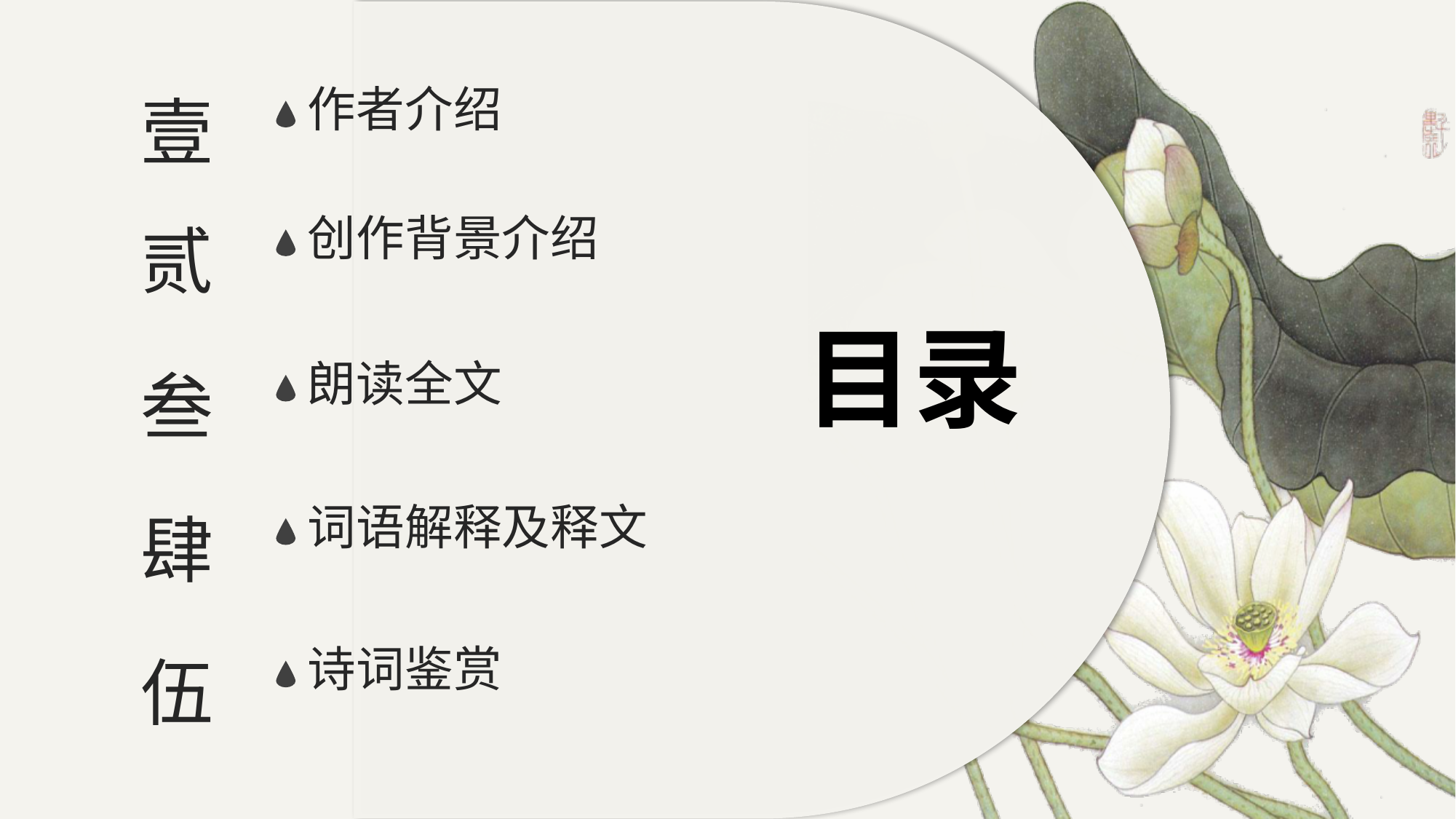

作者介绍
壹

创作背景介绍
贰

目录
朗读全文
叁

词语解释及释文
肆

诗词鉴赏
伍